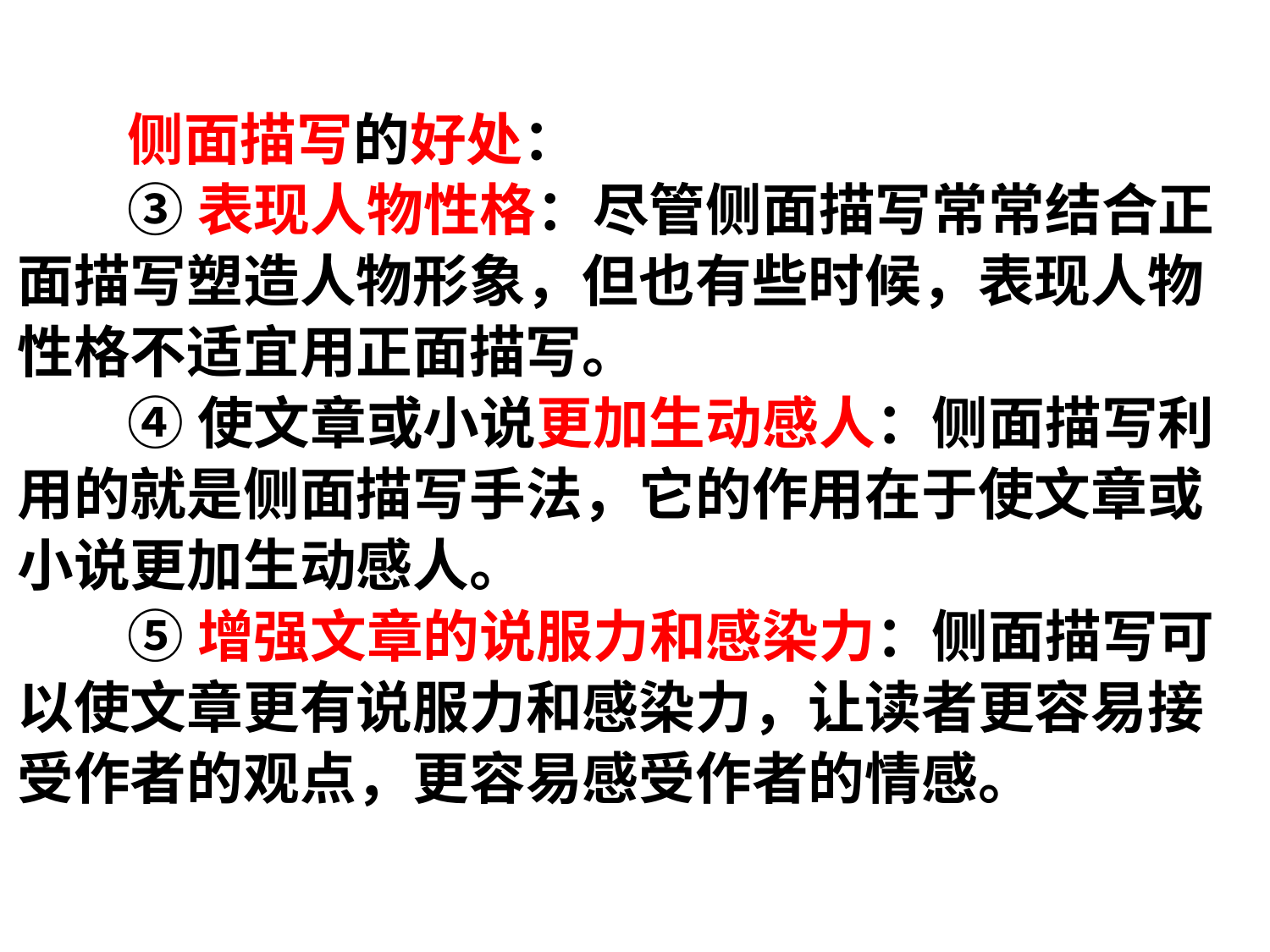

侧面描写的好处：
③表现人物性格：尽管侧面描写常常结合正面描写塑造人物形象，但也有些时候，表现人物性格不适宜用正面描写。
④使文章或小说更加生动感人：侧面描写利用的就是侧面描写手法，它的作用在于使文章或小说更加生动感人。
⑤增强文章的说服力和感染力：侧面描写可以使文章更有说服力和感染力，让读者更容易接受作者的观点，更容易感受作者的情感。